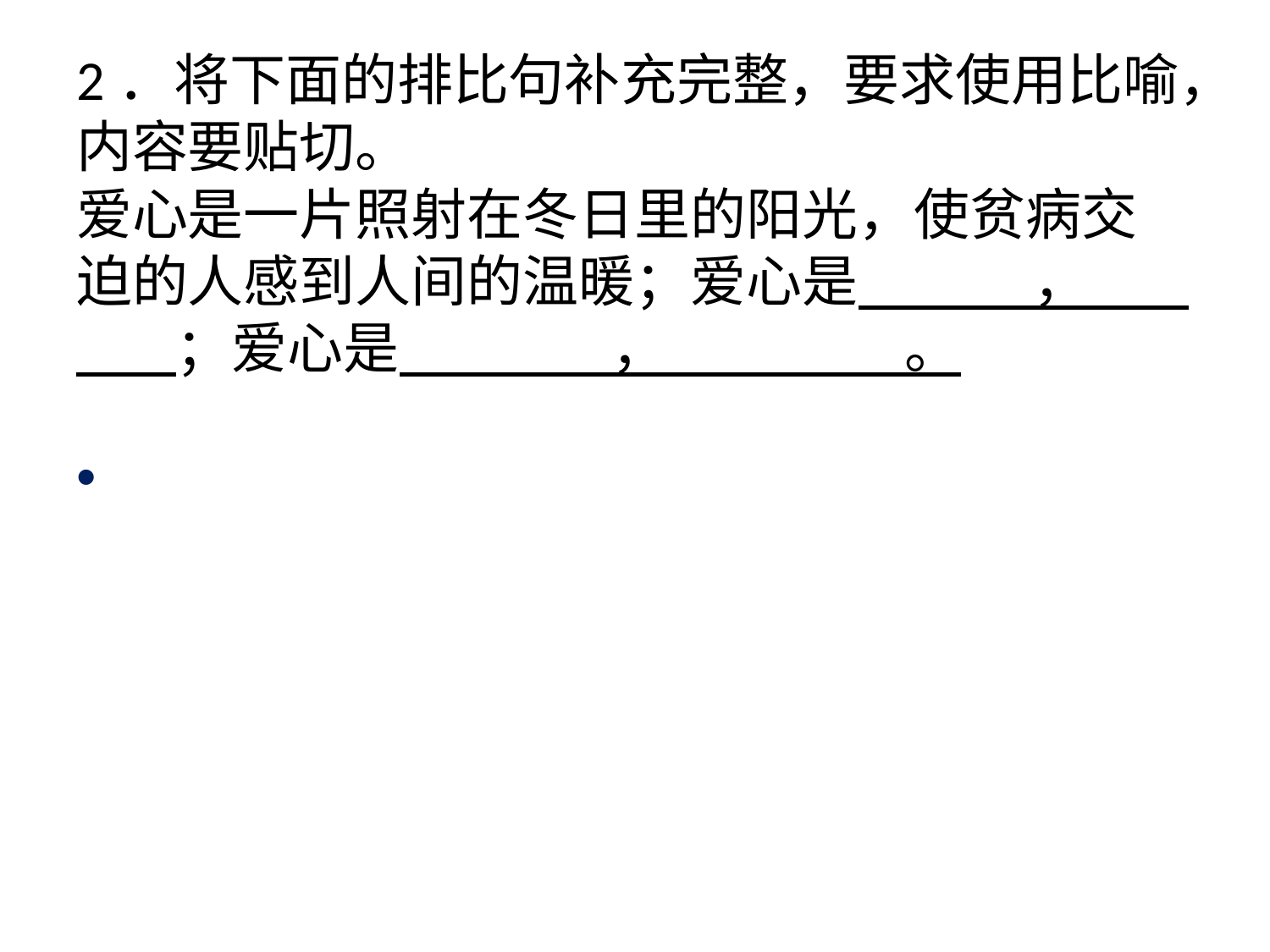

# 2．将下面的排比句补充完整，要求使用比喻，内容要贴切。 爱心是一片照射在冬日里的阳光，使贫病交迫的人感到人间的温暖；爱心是              ，                 ；爱心是                 ，                   。